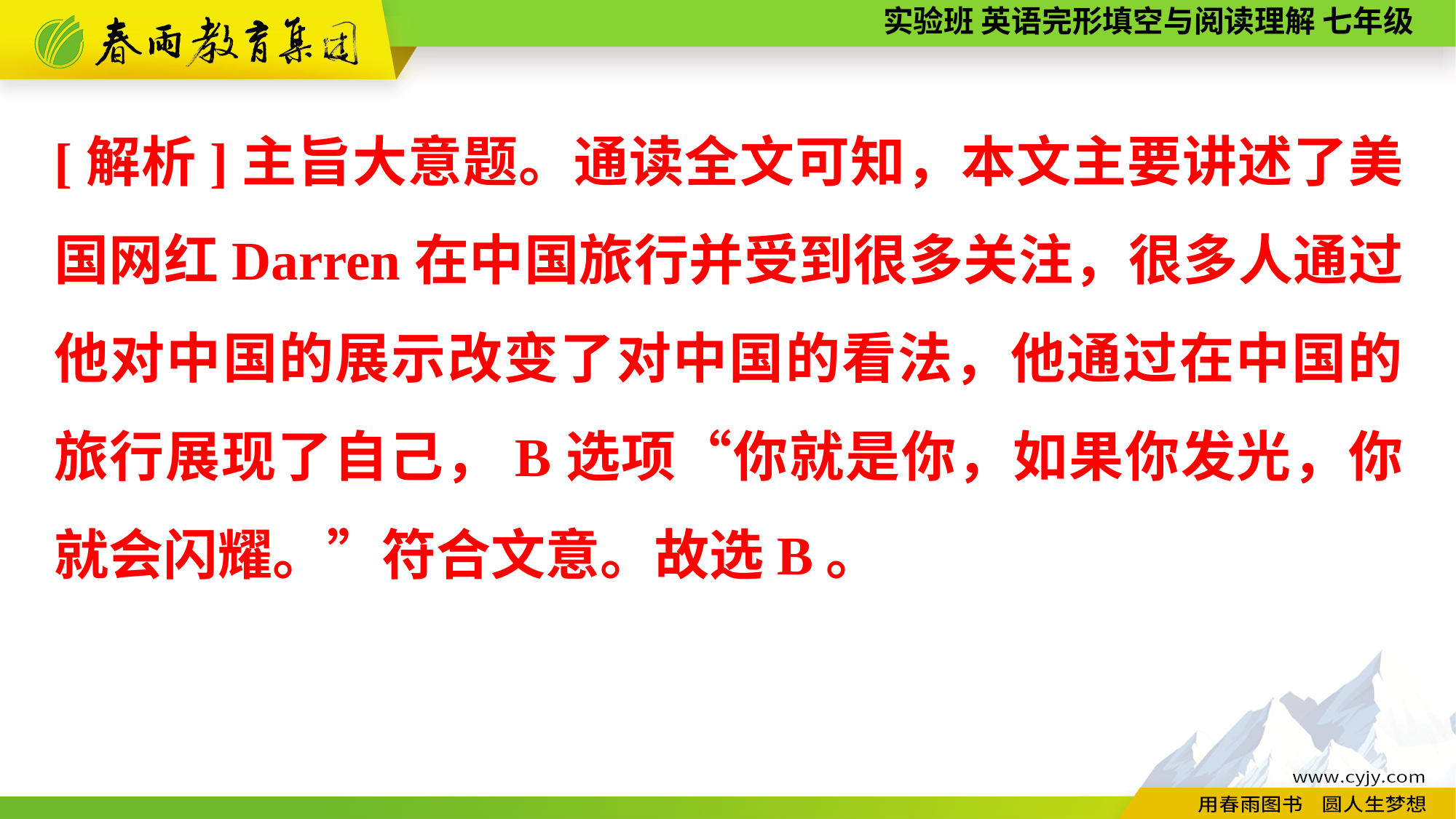

[解析]主旨大意题。通读全文可知，本文主要讲述了美国网红Darren在中国旅行并受到很多关注，很多人通过他对中国的展示改变了对中国的看法，他通过在中国的旅行展现了自己，B选项“你就是你，如果你发光，你就会闪耀。”符合文意。故选B。